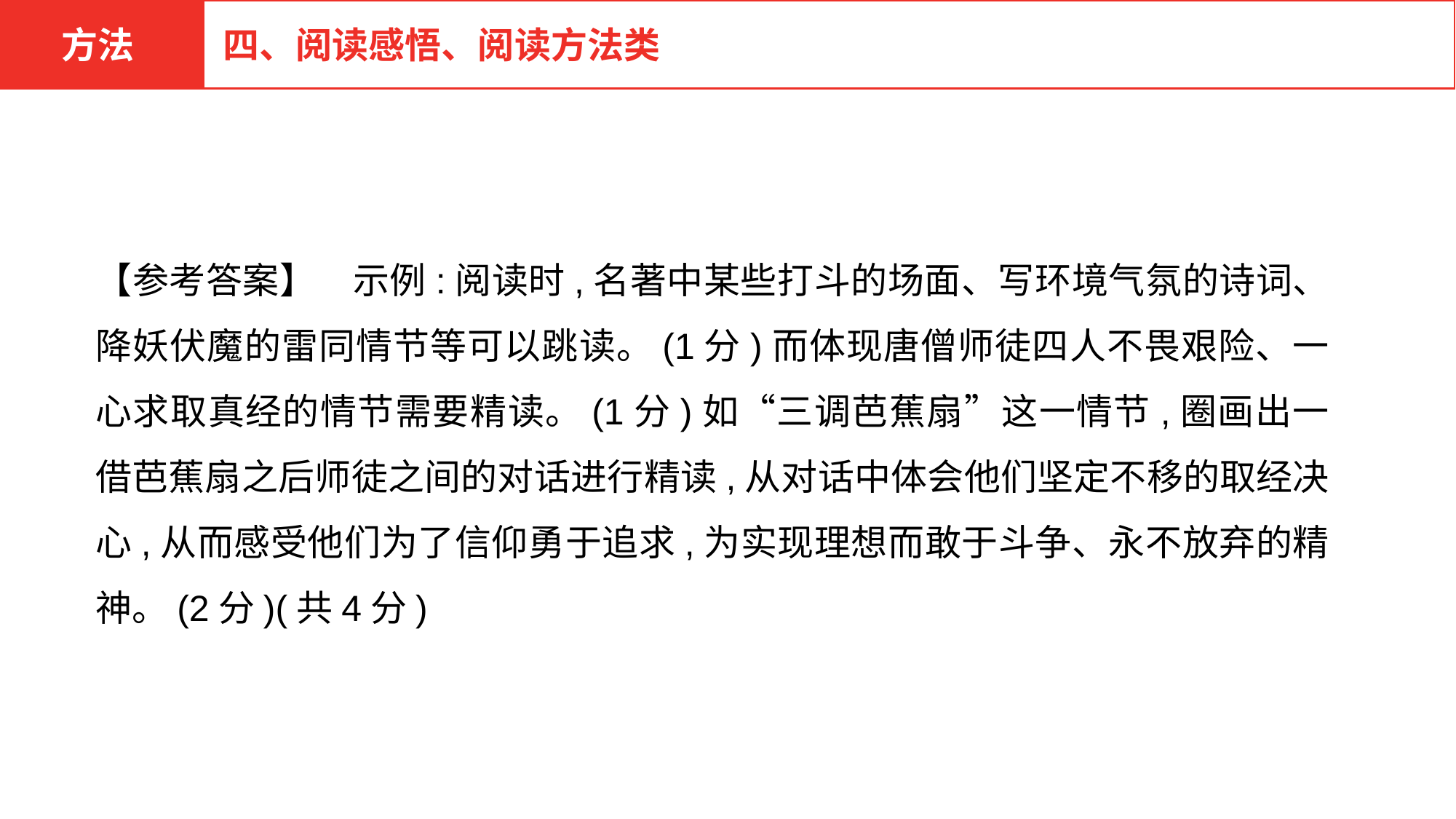

方法
四、阅读感悟、阅读方法类
【参考答案】　示例:阅读时,名著中某些打斗的场面、写环境气氛的诗词、降妖伏魔的雷同情节等可以跳读。(1分)而体现唐僧师徒四人不畏艰险、一心求取真经的情节需要精读。(1分)如“三调芭蕉扇”这一情节,圈画出一借芭蕉扇之后师徒之间的对话进行精读,从对话中体会他们坚定不移的取经决心,从而感受他们为了信仰勇于追求,为实现理想而敢于斗争、永不放弃的精神。(2分)(共4分)